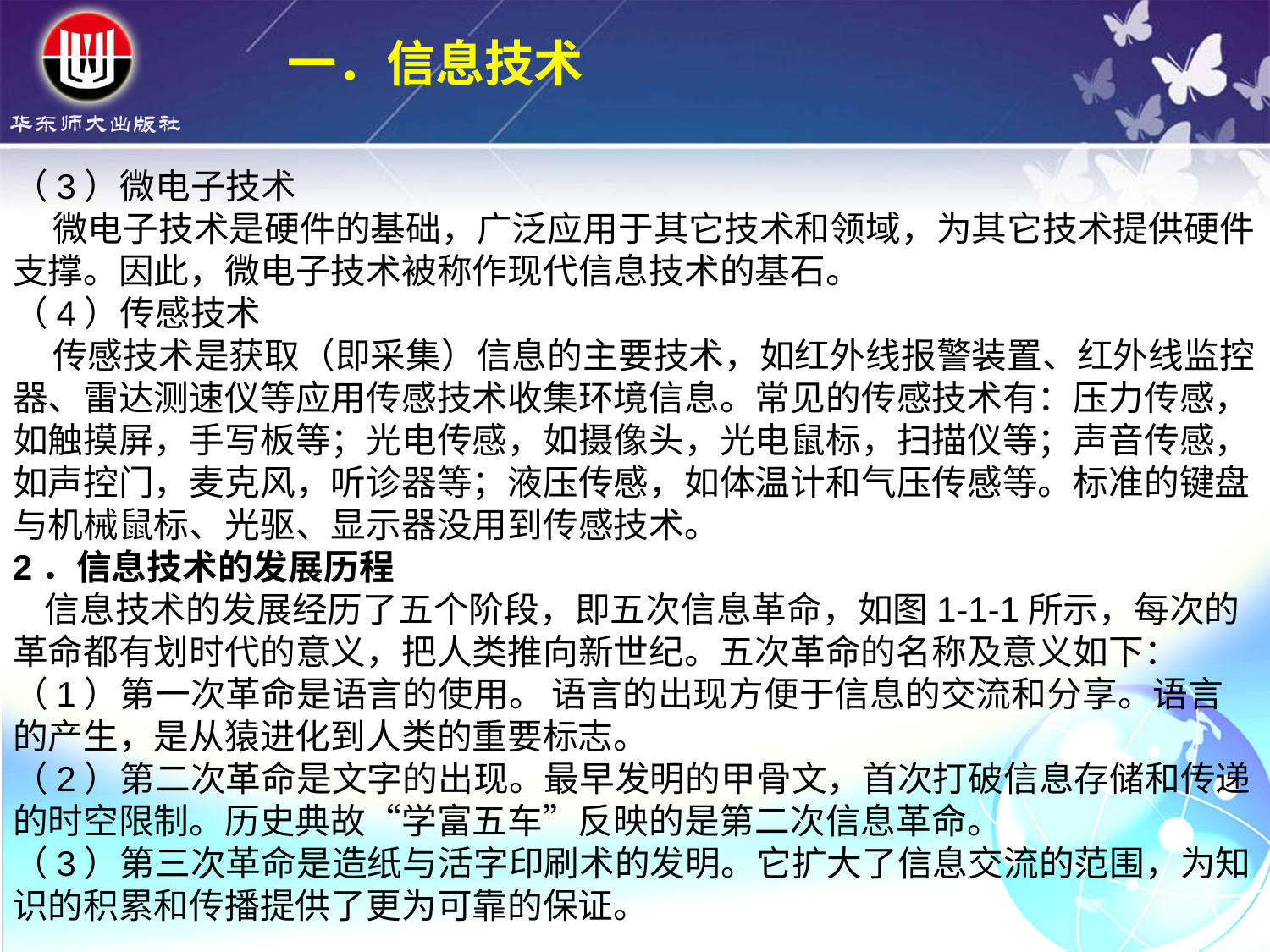

一．信息技术
（3）微电子技术
    微电子技术是硬件的基础，广泛应用于其它技术和领域，为其它技术提供硬件支撑。因此，微电子技术被称作现代信息技术的基石。
（4）传感技术
    传感技术是获取（即采集）信息的主要技术，如红外线报警装置、红外线监控器、雷达测速仪等应用传感技术收集环境信息。常见的传感技术有：压力传感，如触摸屏，手写板等；光电传感，如摄像头，光电鼠标，扫描仪等；声音传感，如声控门，麦克风，听诊器等；液压传感，如体温计和气压传感等。标准的键盘与机械鼠标、光驱、显示器没用到传感技术。
2．信息技术的发展历程
   信息技术的发展经历了五个阶段，即五次信息革命，如图1-1-1所示，每次的革命都有划时代的意义，把人类推向新世纪。五次革命的名称及意义如下：
（1）第一次革命是语言的使用。 语言的出现方便于信息的交流和分享。语言的产生，是从猿进化到人类的重要标志。
（2）第二次革命是文字的出现。最早发明的甲骨文，首次打破信息存储和传递的时空限制。历史典故“学富五车”反映的是第二次信息革命。
（3）第三次革命是造纸与活字印刷术的发明。它扩大了信息交流的范围，为知识的积累和传播提供了更为可靠的保证。